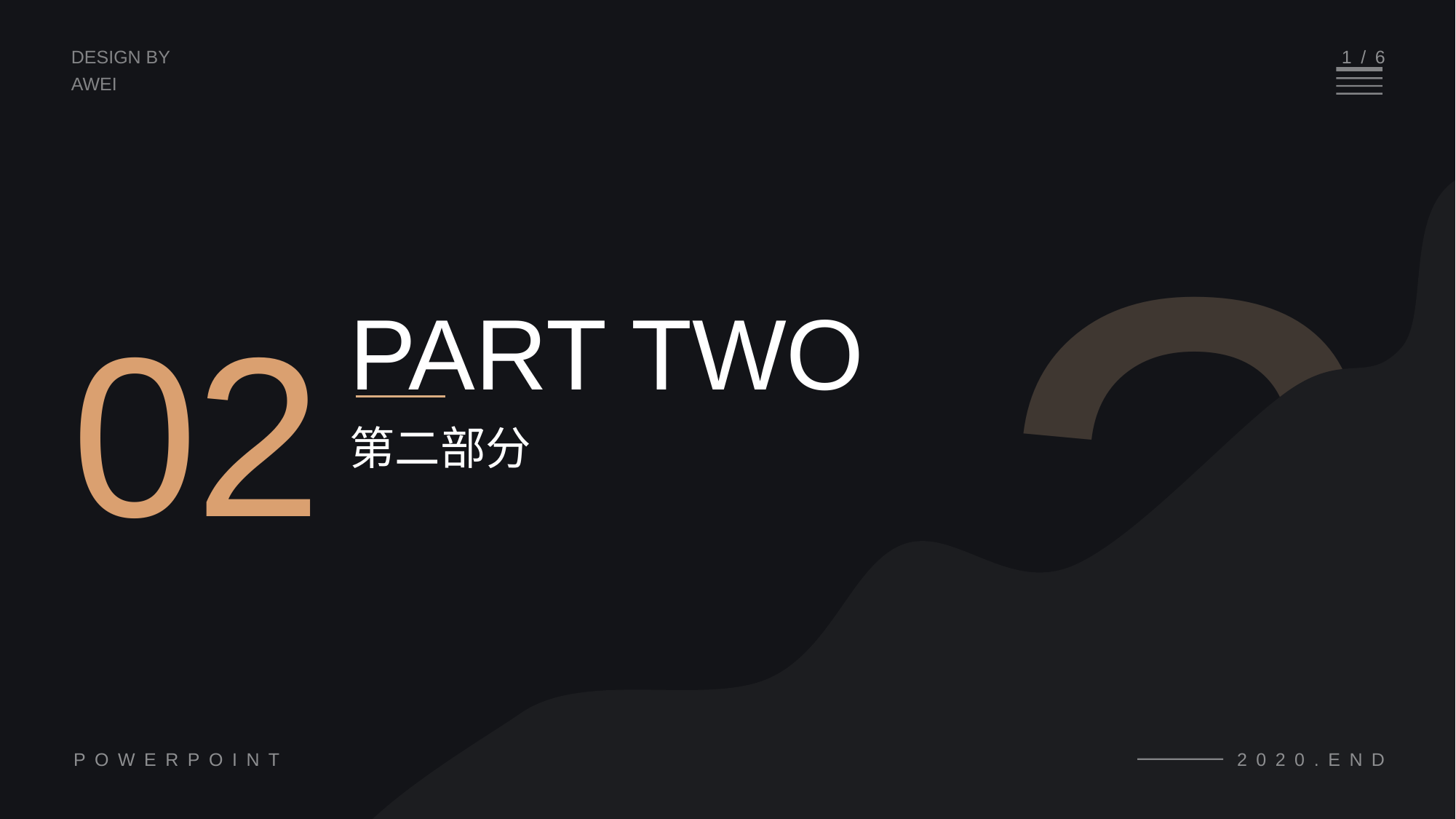

2
1/6

DESIGN BY
AWEI

02

PART TWO
第二部分
POWERPOINT
2020.END